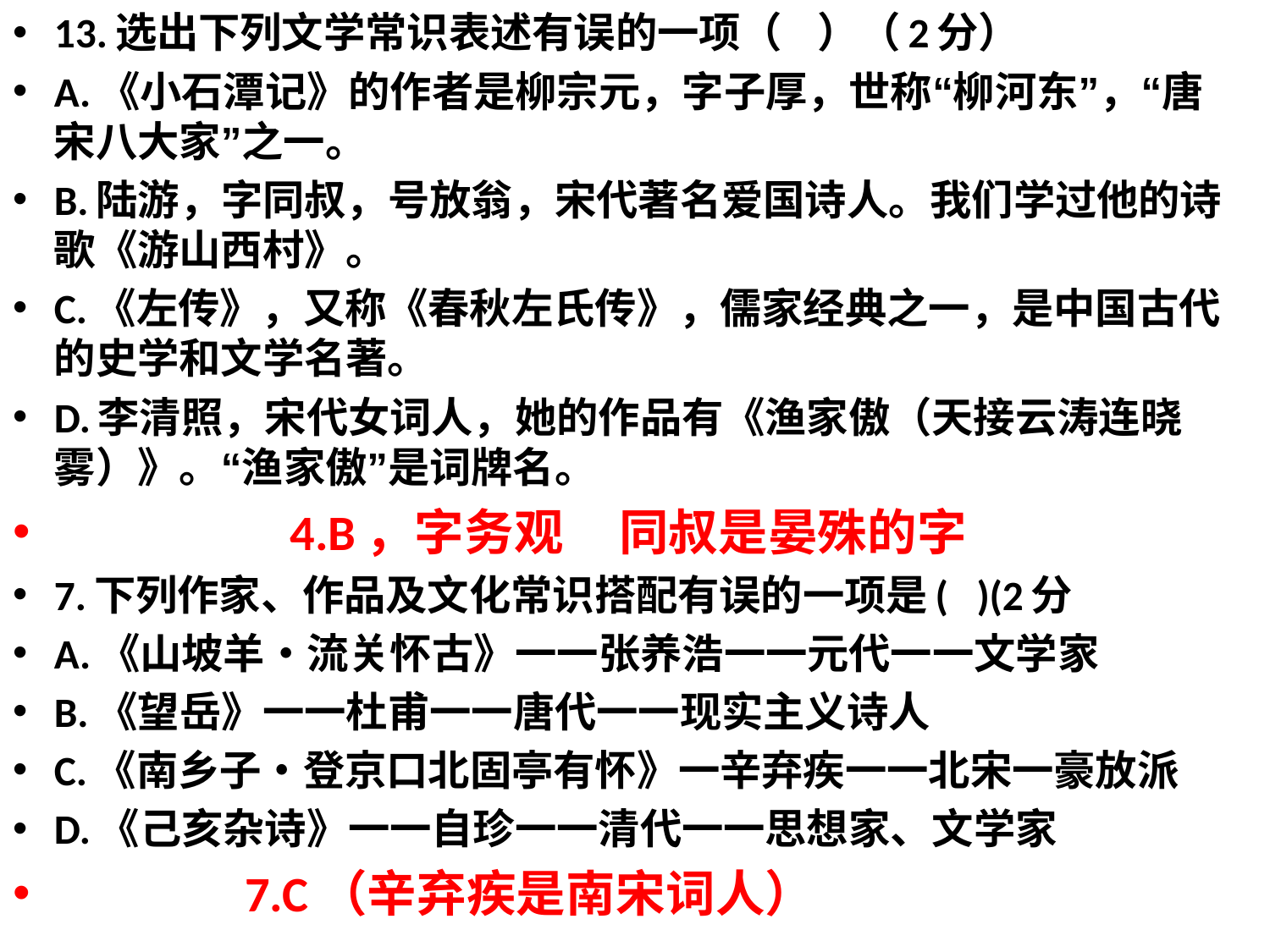

13.选出下列文学常识表述有误的一项（   ）（2分）
A.《小石潭记》的作者是柳宗元，字子厚，世称“柳河东”，“唐宋八大家”之一。
B.陆游，字同叔，号放翁，宋代著名爱国诗人。我们学过他的诗歌《游山西村》。
C.《左传》，又称《春秋左氏传》，儒家经典之一，是中国古代的史学和文学名著。
D.李清照，宋代女词人，她的作品有《渔家傲（天接云涛连晓雾）》。“渔家傲”是词牌名。
                     4.B，字务观    同叔是晏殊的字
7.下列作家、作品及文化常识搭配有误的一项是(   )(2分
A.《山坡羊・流关怀古》一一张养浩一一元代一一文学家
B.《望岳》一一杜甫一一唐代一一现实主义诗人
C.《南乡子・登京口北固亭有怀》一辛弃疾一一北宋一豪放派
D.《己亥杂诗》一一自珍一一清代一一思想家、文学家
                 7.C（辛弃疾是南宋词人）
#